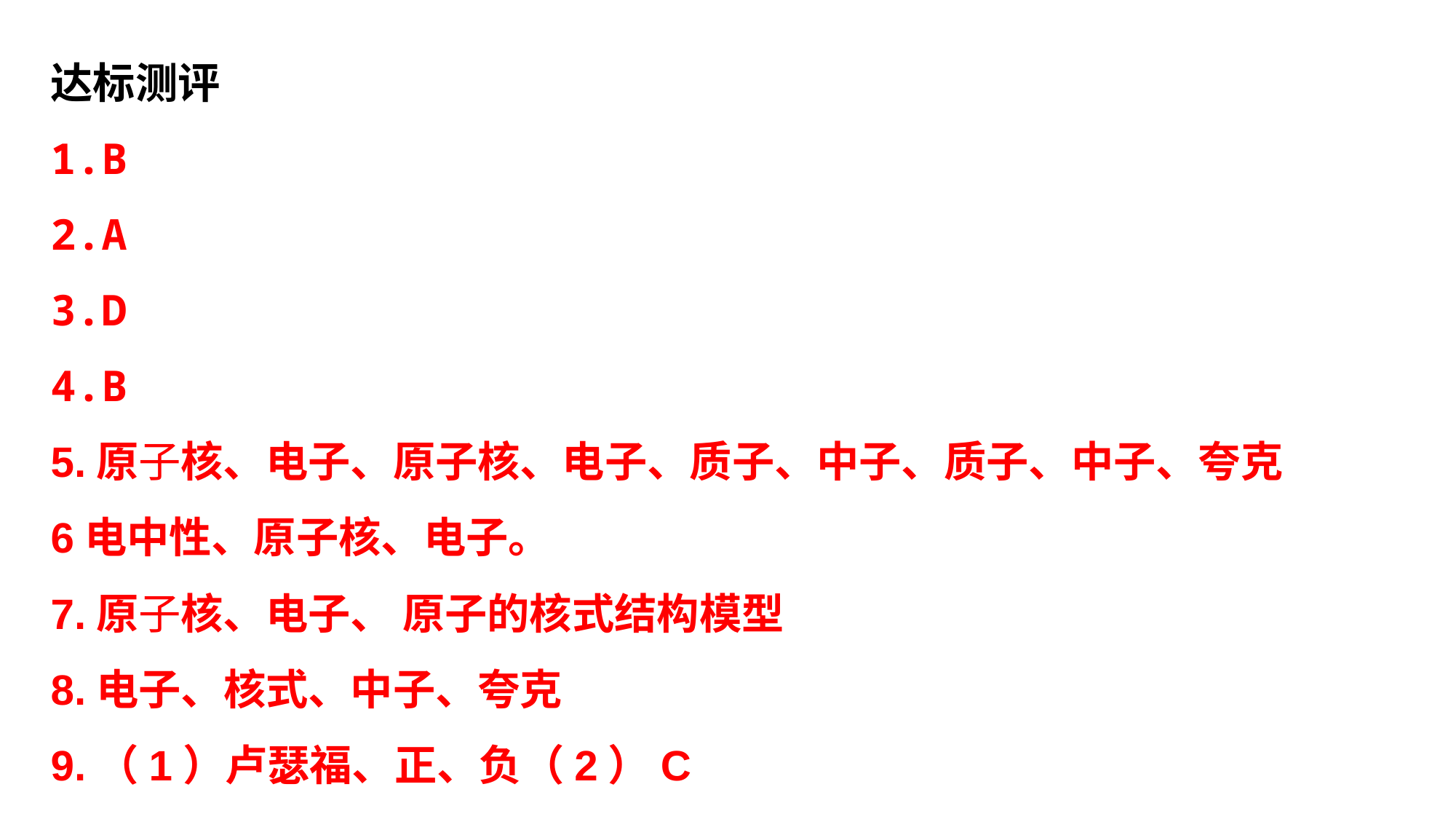

达标测评
1.B
2.A
3.D
4.B
5.原子核、电子、原子核、电子、质子、中子、质子、中子、夸克
6电中性、原子核、电子。
7.原子核、电子、 原子的核式结构模型
8.电子、核式、中子、夸克
9.（1）卢瑟福、正、负（2）C

当堂检测